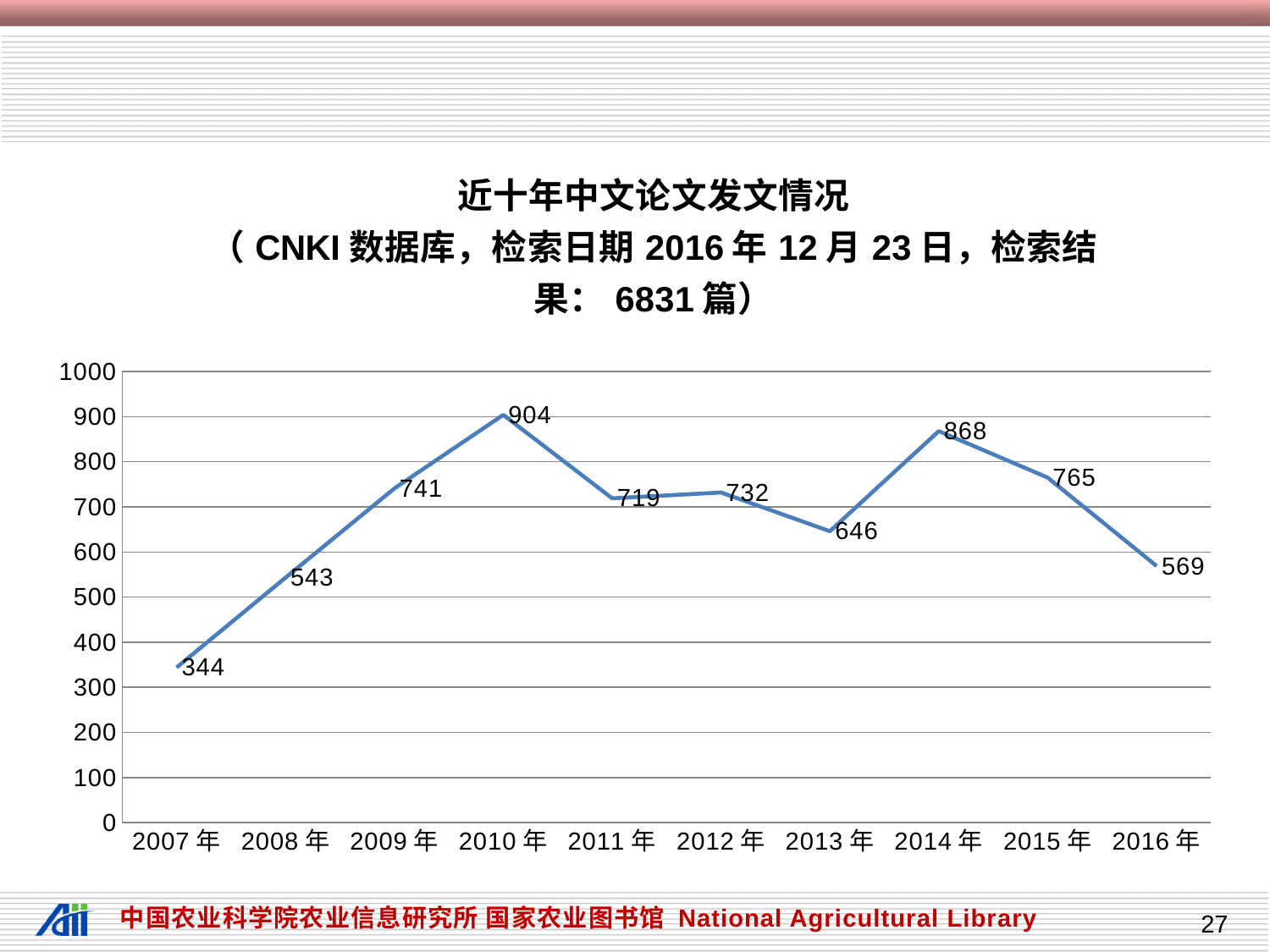

### Chart: 近十年中文论文发文情况
（CNKI数据库，检索日期2016年12月23日，检索结果：6831篇）

| Category | 发文量 |
|---|---|
| 2007年 | 344.0 |
| 2008年 | 543.0 |
| 2009年 | 741.0 |
| 2010年 | 904.0 |
| 2011年 | 719.0 |
| 2012年 | 732.0 |
| 2013年 | 646.0 |
| 2014年 | 868.0 |
| 2015年 | 765.0 |
| 2016年 | 569.0 |
27